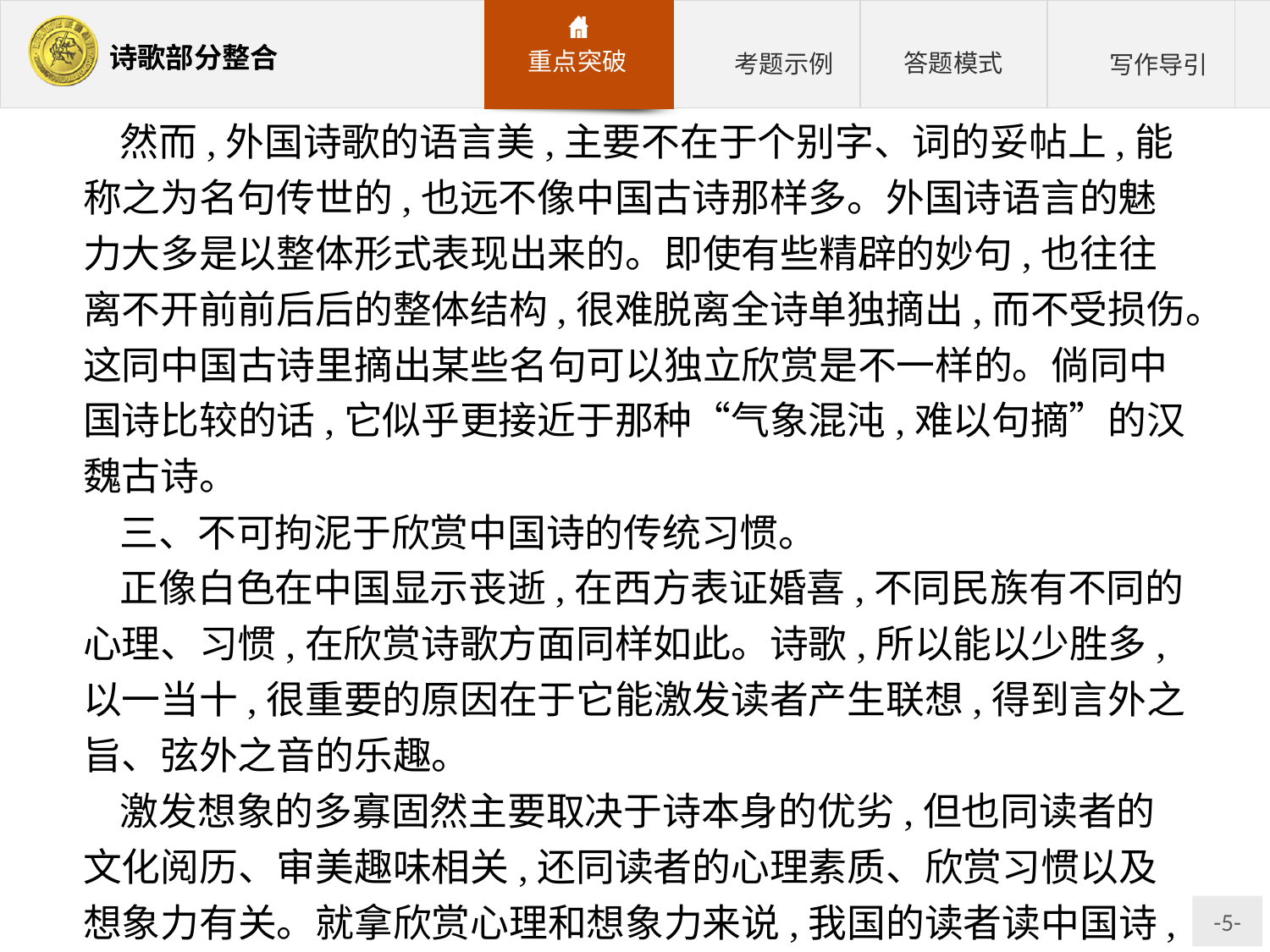

然而,外国诗歌的语言美,主要不在于个别字、词的妥帖上,能称之为名句传世的,也远不像中国古诗那样多。外国诗语言的魅力大多是以整体形式表现出来的。即使有些精辟的妙句,也往往离不开前前后后的整体结构,很难脱离全诗单独摘出,而不受损伤。这同中国古诗里摘出某些名句可以独立欣赏是不一样的。倘同中国诗比较的话,它似乎更接近于那种“气象混沌,难以句摘”的汉魏古诗。
三、不可拘泥于欣赏中国诗的传统习惯。
正像白色在中国显示丧逝,在西方表证婚喜,不同民族有不同的心理、习惯,在欣赏诗歌方面同样如此。诗歌,所以能以少胜多,以一当十,很重要的原因在于它能激发读者产生联想,得到言外之旨、弦外之音的乐趣。
激发想象的多寡固然主要取决于诗本身的优劣,但也同读者的文化阅历、审美趣味相关,还同读者的心理素质、欣赏习惯以及想象力有关。就拿欣赏心理和想象力来说,我国的读者读中国诗,一见到“柳”字就会联想到春天,想到爱情,想到送别,想到缠绵;一见到